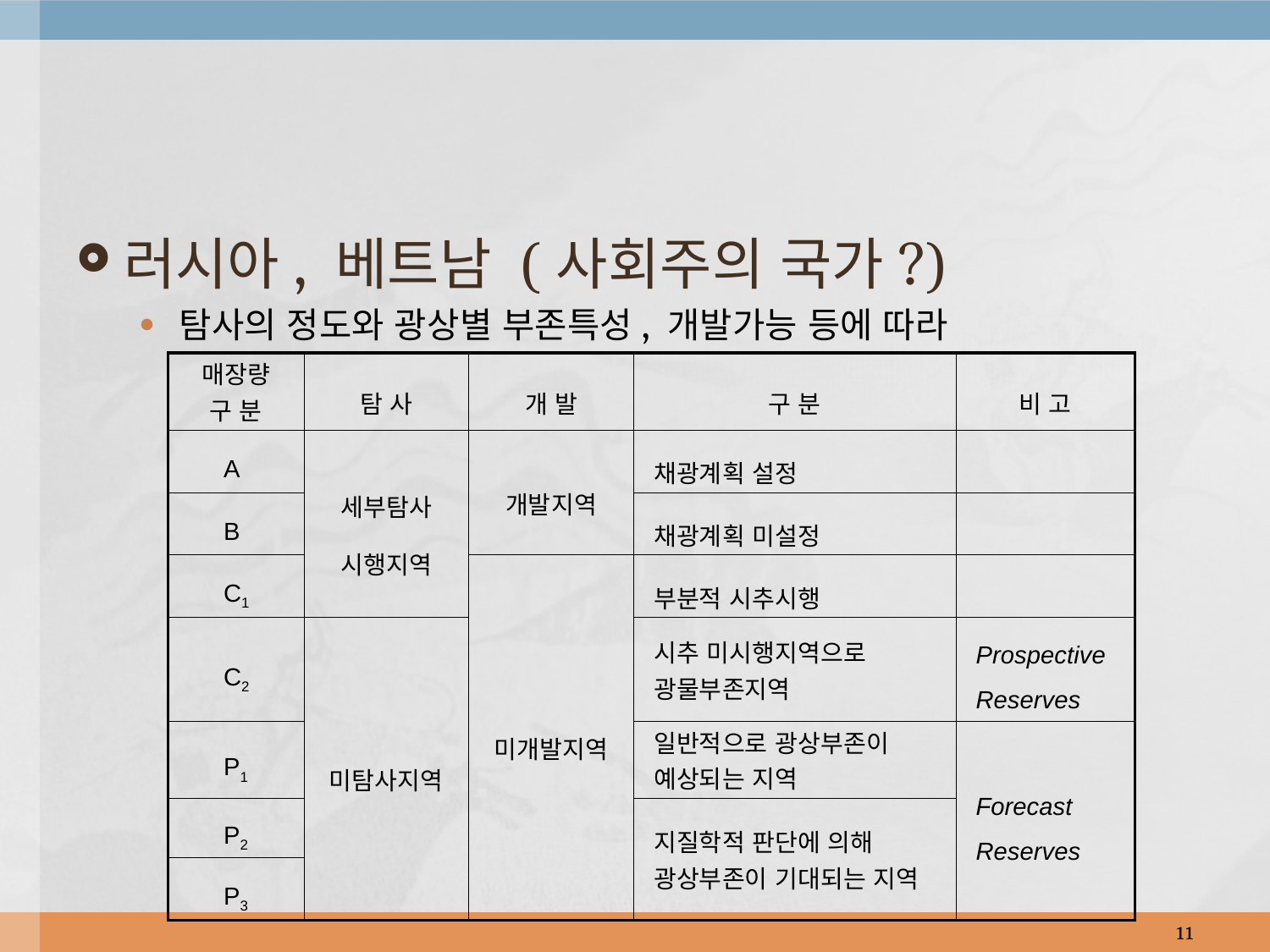

러시아, 베트남 (사회주의 국가?)
탐사의 정도와 광상별 부존특성, 개발가능 등에 따라

| 매장량 구 분 | 탐 사 | 개 발 | 구 분 | 비 고 |
| --- | --- | --- | --- | --- |
| A | 세부탐사 시행지역 | 개발지역 | 채광계획 설정 |  |
| B |  |  | 채광계획 미설정 |  |
| C1 |  | 미개발지역 | 부분적 시추시행 |  |
| C2 | 미탐사지역 |  | 시추 미시행지역으로 광물부존지역 | Prospective Reserves |
| P1 |  |  | 일반적으로 광상부존이 예상되는 지역 | Forecast Reserves |
| P2 |  |  | 지질학적 판단에 의해 광상부존이 기대되는 지역 |  |
| P3 |  |  |  |  |
11